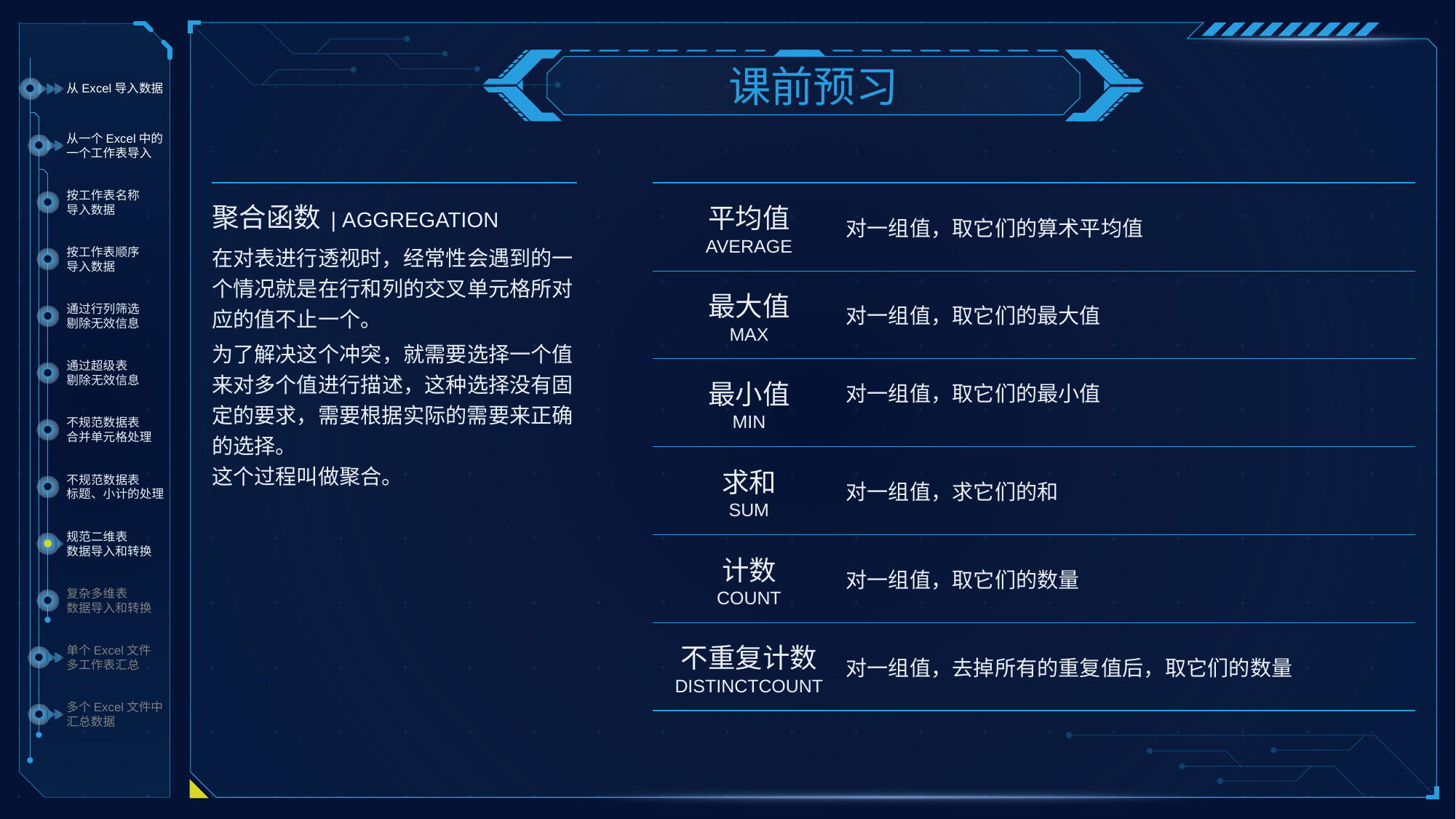

课前预习
从Excel导入数据

从一个Excel中的
一个工作表导入

按工作表名称
导入数据
| 平均值 AVERAGE | 对一组值，取它们的算术平均值 |
| --- | --- |
| 最大值 MAX | 对一组值，取它们的最大值 |
| 最小值 MIN | 对一组值，取它们的最小值 |
| 求和 SUM | 对一组值，求它们的和 |
| 计数 COUNT | 对一组值，取它们的数量 |
| 不重复计数 DISTINCTCOUNT | 对一组值，去掉所有的重复值后，取它们的数量 |

聚合函数 | AGGREGATION

按工作表顺序
导入数据
在对表进行透视时，经常性会遇到的一个情况就是在行和列的交叉单元格所对应的值不止一个。
为了解决这个冲突，就需要选择一个值来对多个值进行描述，这种选择没有固定的要求，需要根据实际的需要来正确的选择。
这个过程叫做聚合。

通过行列筛选
剔除无效信息

通过超级表
剔除无效信息

不规范数据表
合并单元格处理

不规范数据表
标题、小计的处理

规范二维表
数据导入和转换

复杂多维表
数据导入和转换

单个Excel文件
多工作表汇总

多个Excel文件中
汇总数据